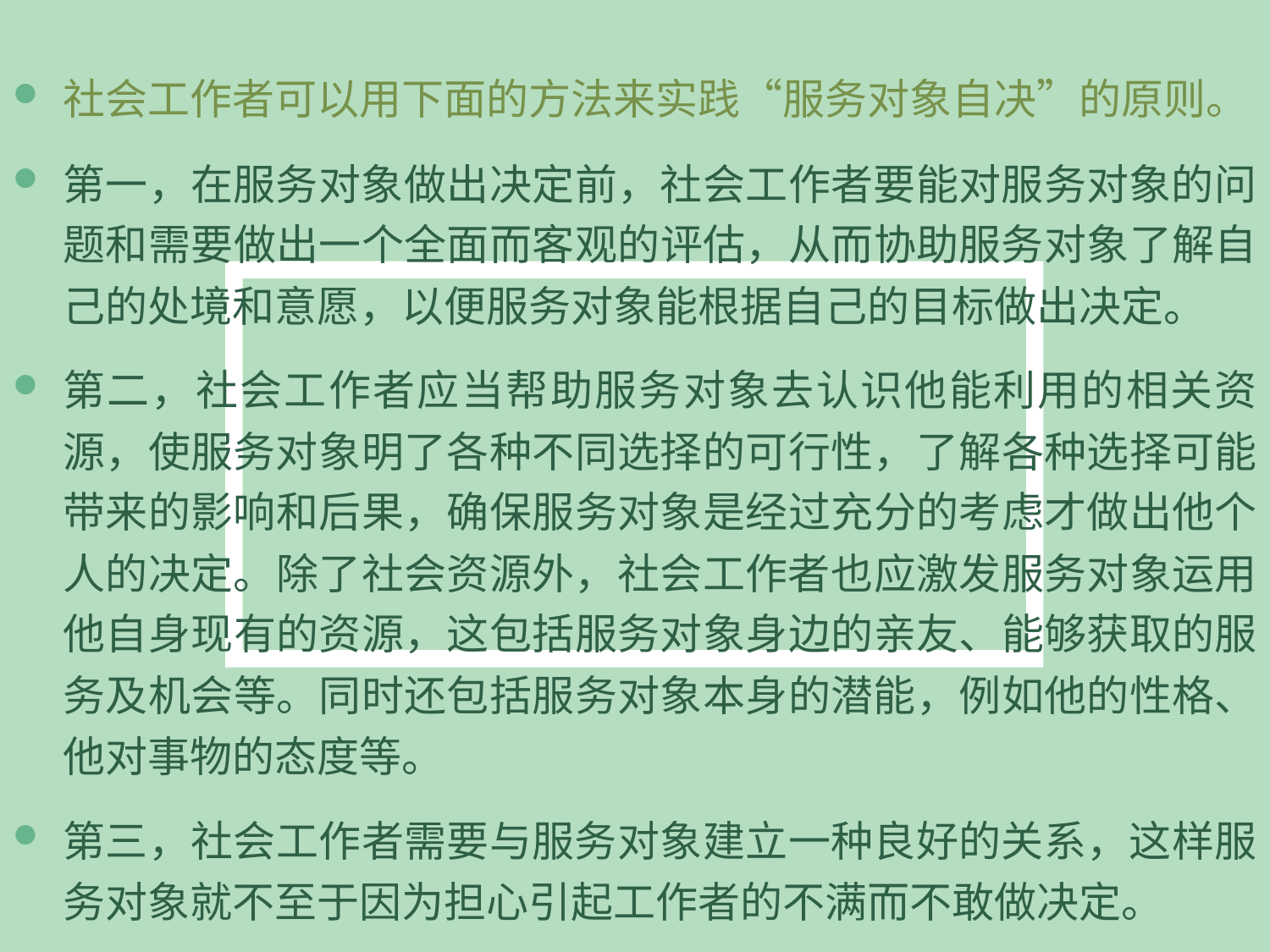

社会工作者可以用下面的方法来实践“服务对象自决”的原则。
第一，在服务对象做出决定前，社会工作者要能对服务对象的问题和需要做出一个全面而客观的评估，从而协助服务对象了解自己的处境和意愿，以便服务对象能根据自己的目标做出决定。
第二，社会工作者应当帮助服务对象去认识他能利用的相关资源，使服务对象明了各种不同选择的可行性，了解各种选择可能带来的影响和后果，确保服务对象是经过充分的考虑才做出他个人的决定。除了社会资源外，社会工作者也应激发服务对象运用他自身现有的资源，这包括服务对象身边的亲友、能够获取的服务及机会等。同时还包括服务对象本身的潜能，例如他的性格、他对事物的态度等。
第三，社会工作者需要与服务对象建立一种良好的关系，这样服务对象就不至于因为担心引起工作者的不满而不敢做决定。